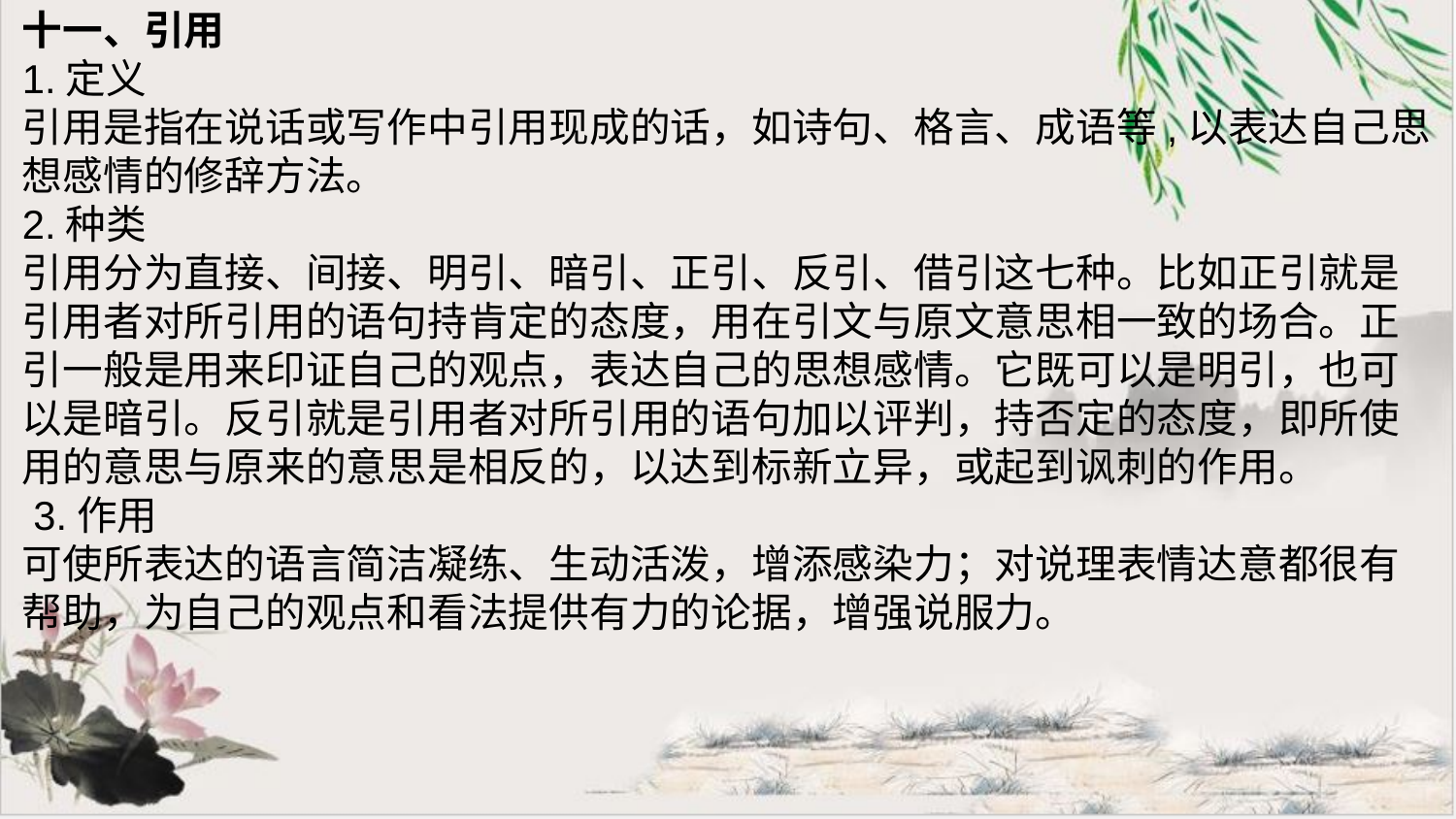

十一、引用
1.定义
引用是指在说话或写作中引用现成的话，如诗句、格言、成语等,以表达自己思想感情的修辞方法。
2.种类
引用分为直接、间接、明引、暗引、正引、反引、借引这七种。比如正引就是引用者对所引用的语句持肯定的态度，用在引文与原文意思相一致的场合。正引一般是用来印证自己的观点，表达自己的思想感情。它既可以是明引，也可以是暗引。反引就是引用者对所引用的语句加以评判，持否定的态度，即所使用的意思与原来的意思是相反的，以达到标新立异，或起到讽刺的作用。
 3.作用
可使所表达的语言简洁凝练、生动活泼，增添感染力；对说理表情达意都很有帮助，为自己的观点和看法提供有力的论据，增强说服力。